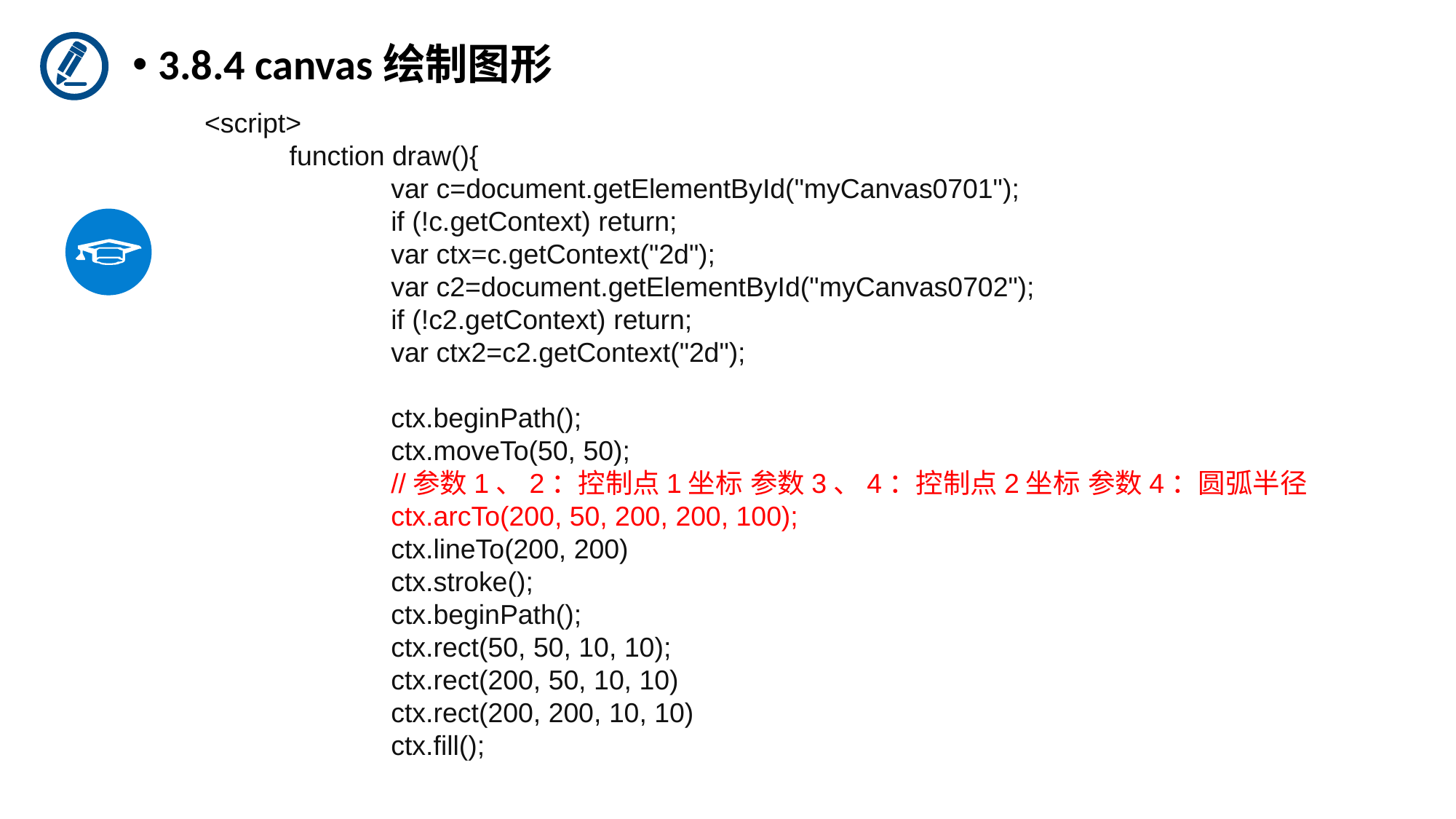

3.8.4 canvas绘制图形
<script>
	 function draw(){
		var c=document.getElementById("myCanvas0701");
		if (!c.getContext) return;
		var ctx=c.getContext("2d");
		var c2=document.getElementById("myCanvas0702");
		if (!c2.getContext) return;
		var ctx2=c2.getContext("2d");

		ctx.beginPath();
		ctx.moveTo(50, 50);
		//参数1、2：控制点1坐标 参数3、4：控制点2坐标 参数4：圆弧半径
		ctx.arcTo(200, 50, 200, 200, 100);
		ctx.lineTo(200, 200)
		ctx.stroke();
		ctx.beginPath();
		ctx.rect(50, 50, 10, 10);
		ctx.rect(200, 50, 10, 10)
		ctx.rect(200, 200, 10, 10)
		ctx.fill();